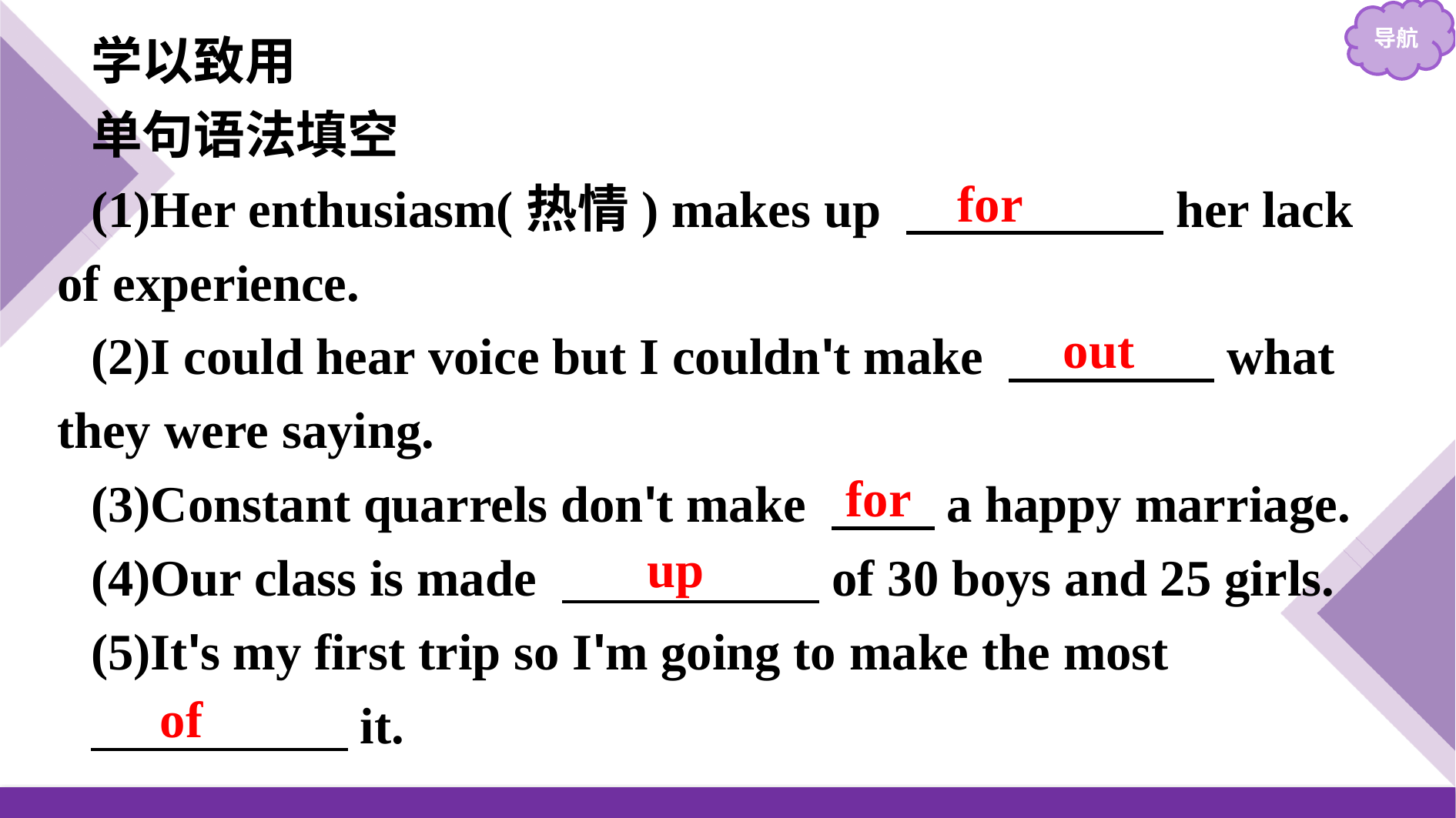

学以致用
单句语法填空
(1)Her enthusiasm(热情) makes up 　　　　　her lack of experience.
(2)I could hear voice but I couldn't make 　　　　what they were saying.
(3)Constant quarrels don't make 　　a happy marriage.
(4)Our class is made 　　　　　of 30 boys and 25 girls.
(5)It's my first trip so I'm going to make the most
　　　　　it.
for
out
for
up
of